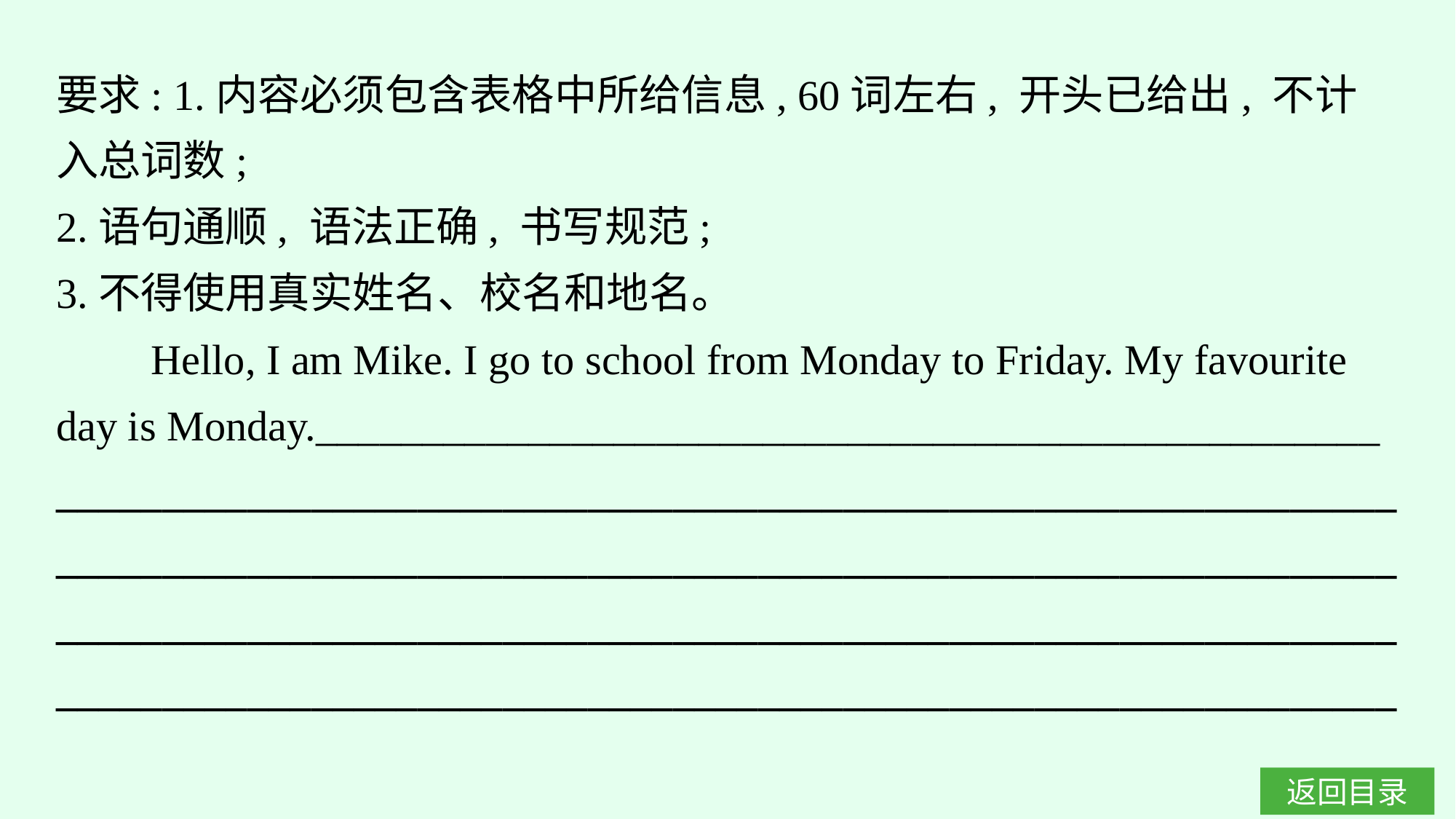

要求: 1.内容必须包含表格中所给信息, 60词左右, 开头已给出, 不计入总词数;
2.语句通顺, 语法正确, 书写规范;
3.不得使用真实姓名、校名和地名。
         Hello, I am Mike. I go to school from Monday to Friday. My favourite day is Monday.__________________________________________________
_______________________________________________________________
_______________________________________________________________
______________________________________________________________________________________________________________________________